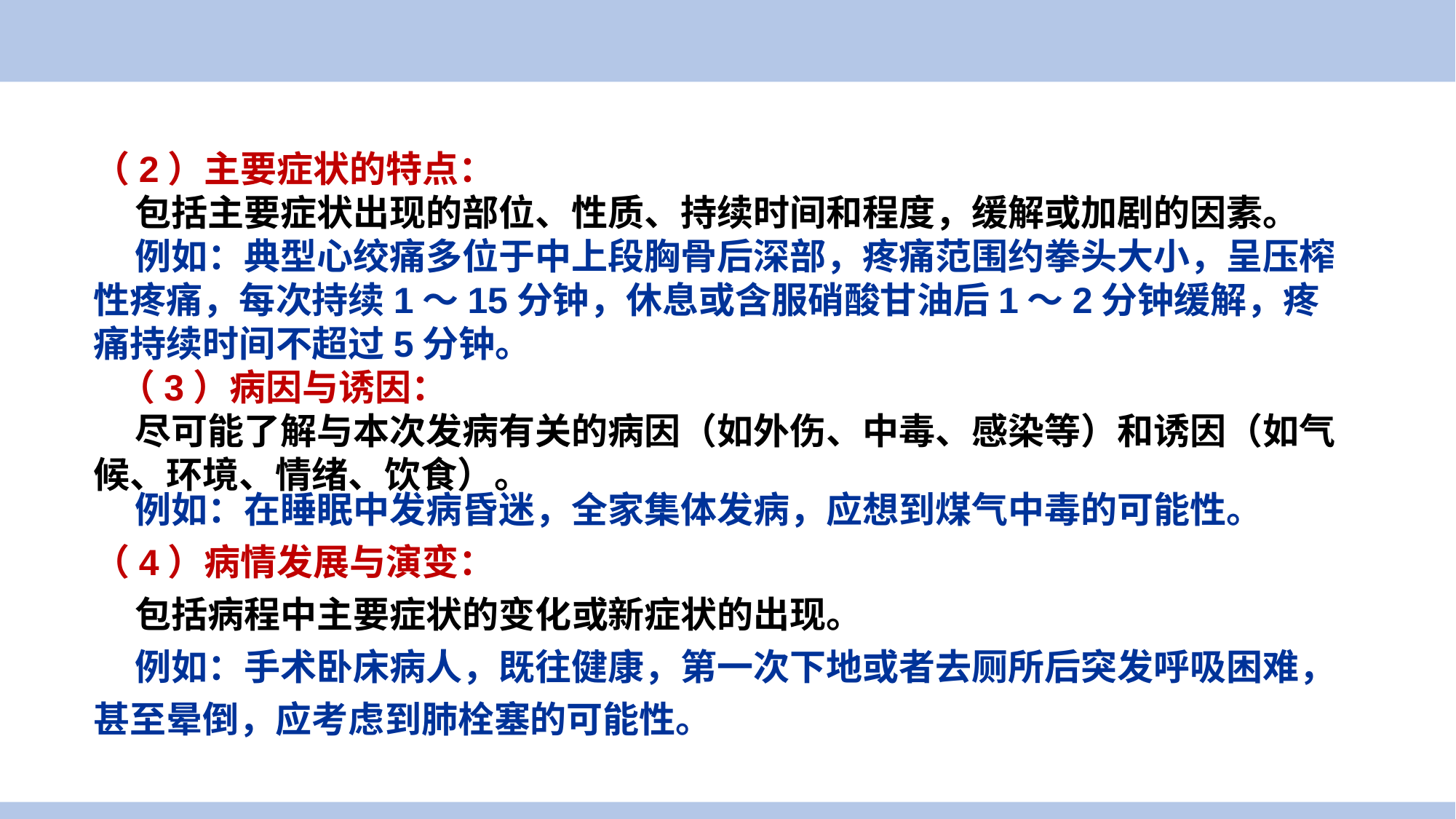

案例导入
（2）主要症状的特点：
    包括主要症状出现的部位、性质、持续时间和程度，缓解或加剧的因素。
    例如：典型心绞痛多位于中上段胸骨后深部，疼痛范围约拳头大小，呈压榨性疼痛，每次持续1～15分钟，休息或含服硝酸甘油后1～2分钟缓解，疼痛持续时间不超过5分钟。
  （3）病因与诱因：
    尽可能了解与本次发病有关的病因（如外伤、中毒、感染等）和诱因（如气候、环境、情绪、饮食）。
    例如：在睡眠中发病昏迷，全家集体发病，应想到煤气中毒的可能性。
（4）病情发展与演变：
    包括病程中主要症状的变化或新症状的出现。
    例如：手术卧床病人，既往健康，第一次下地或者去厕所后突发呼吸困难，甚至晕倒，应考虑到肺栓塞的可能性。